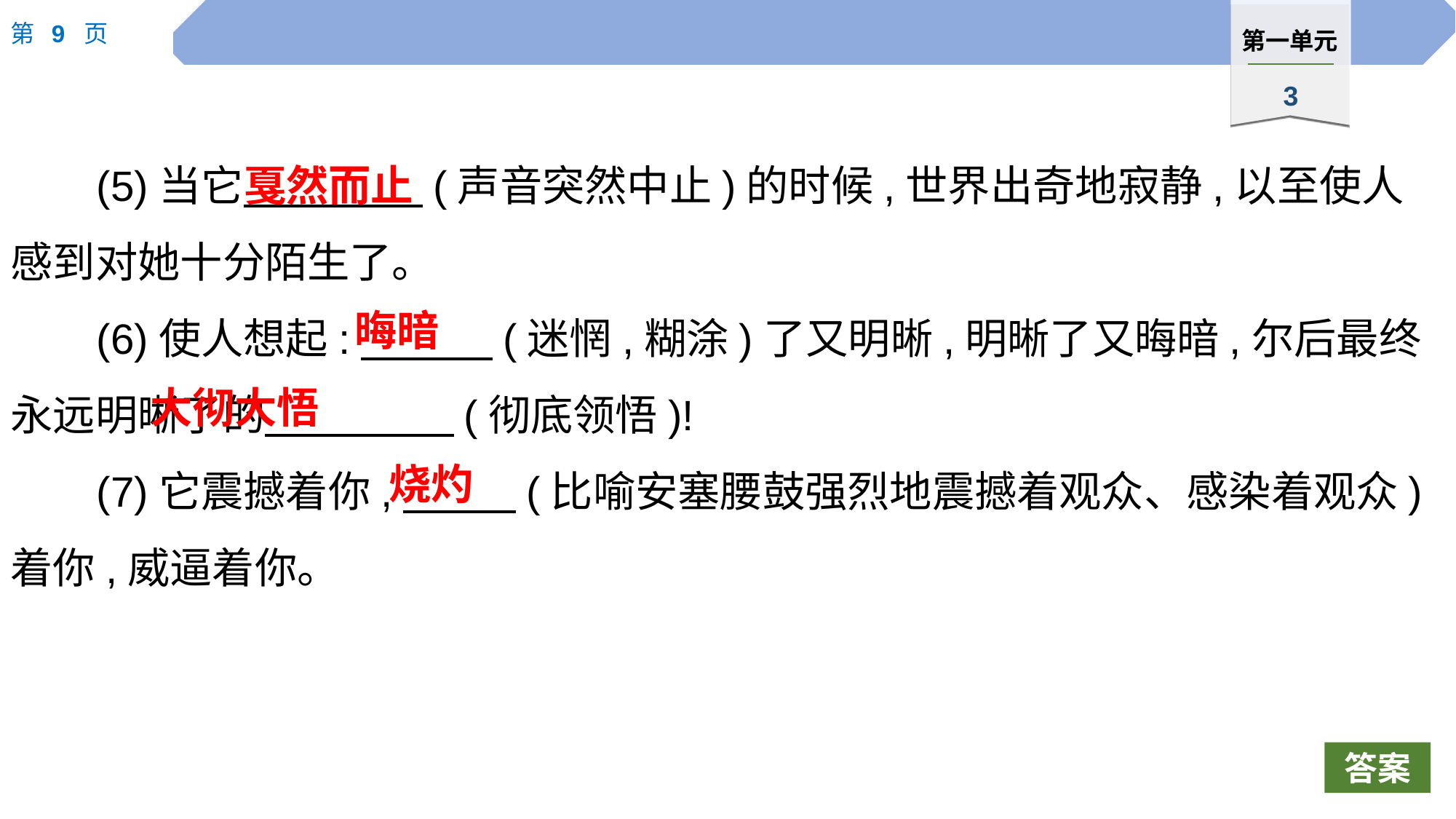

(5)当它　          　(声音突然中止)的时候,世界出奇地寂静,以至使人感到对她十分陌生了。
(6)使人想起:　     　(迷惘,糊涂)了又明晰,明晰了又晦暗,尔后最终永远明晰了的　           　(彻底领悟)!
(7)它震撼着你,　   　(比喻安塞腰鼓强烈地震撼着观众、感染着观众)着你,威逼着你。
戛然而止
晦暗
大彻大悟
烧灼
答案